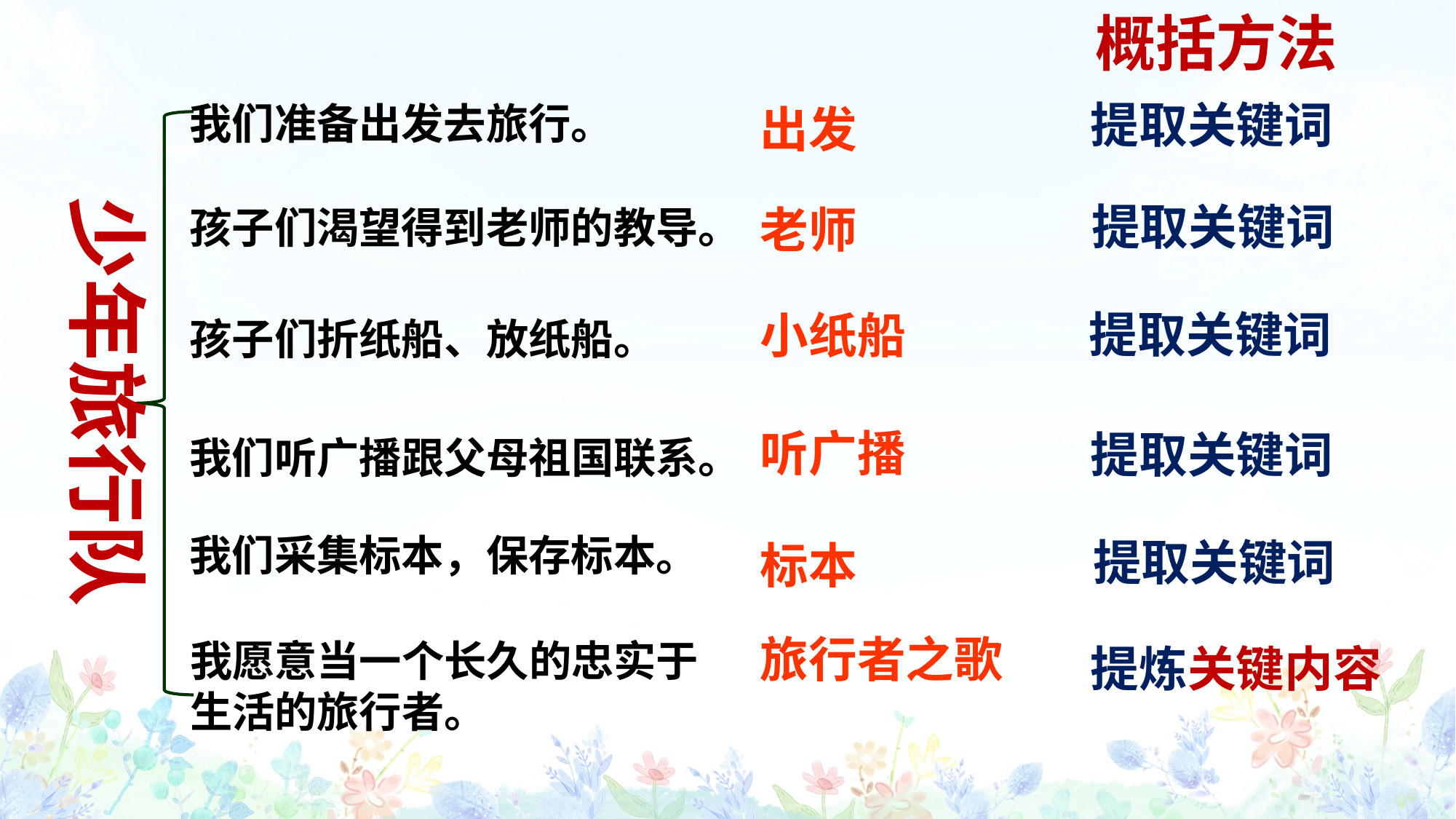

概括方法
提取关键词
我们准备出发去旅行。
出发

老师

小纸船

听广播

标本

旅行者之歌

少年旅行队
提取关键词
孩子们渴望得到老师的教导。
提取关键词
孩子们折纸船、放纸船。
提取关键词
我们听广播跟父母祖国联系。
我们采集标本，保存标本。
提取关键词
我愿意当一个长久的忠实于
生活的旅行者。
提炼关键内容